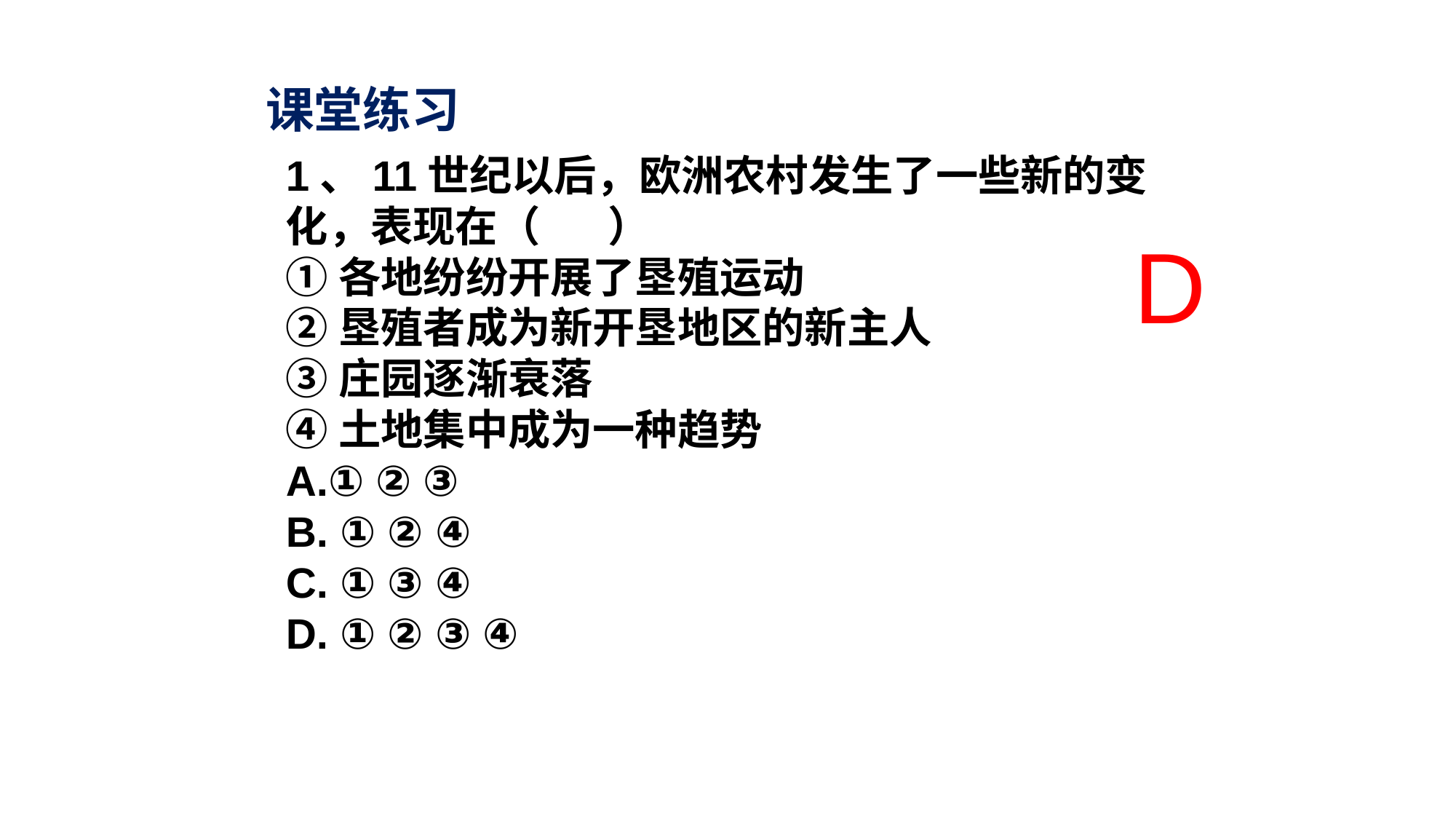

课堂练习
1、11世纪以后，欧洲农村发生了一些新的变化，表现在（       ）
①各地纷纷开展了垦殖运动
②垦殖者成为新开垦地区的新主人
③庄园逐渐衰落
④土地集中成为一种趋势
① ② ③
B. ① ② ④
C. ① ③ ④
D. ① ② ③ ④
D